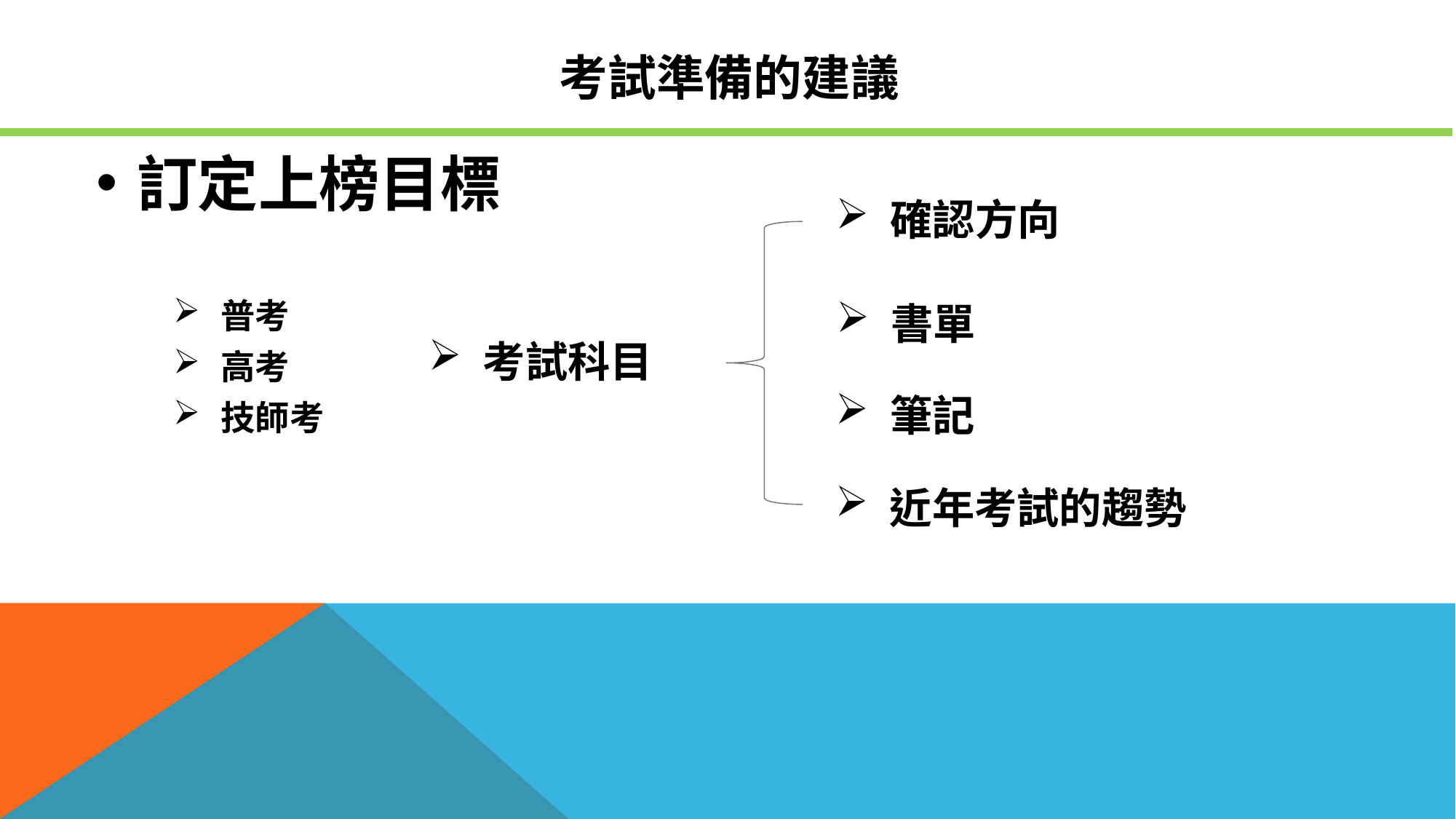

# 考試準備的建議
訂定上榜目標
確認方向

普考
高考
技師考

書單

考試科目

筆記

近年考試的趨勢